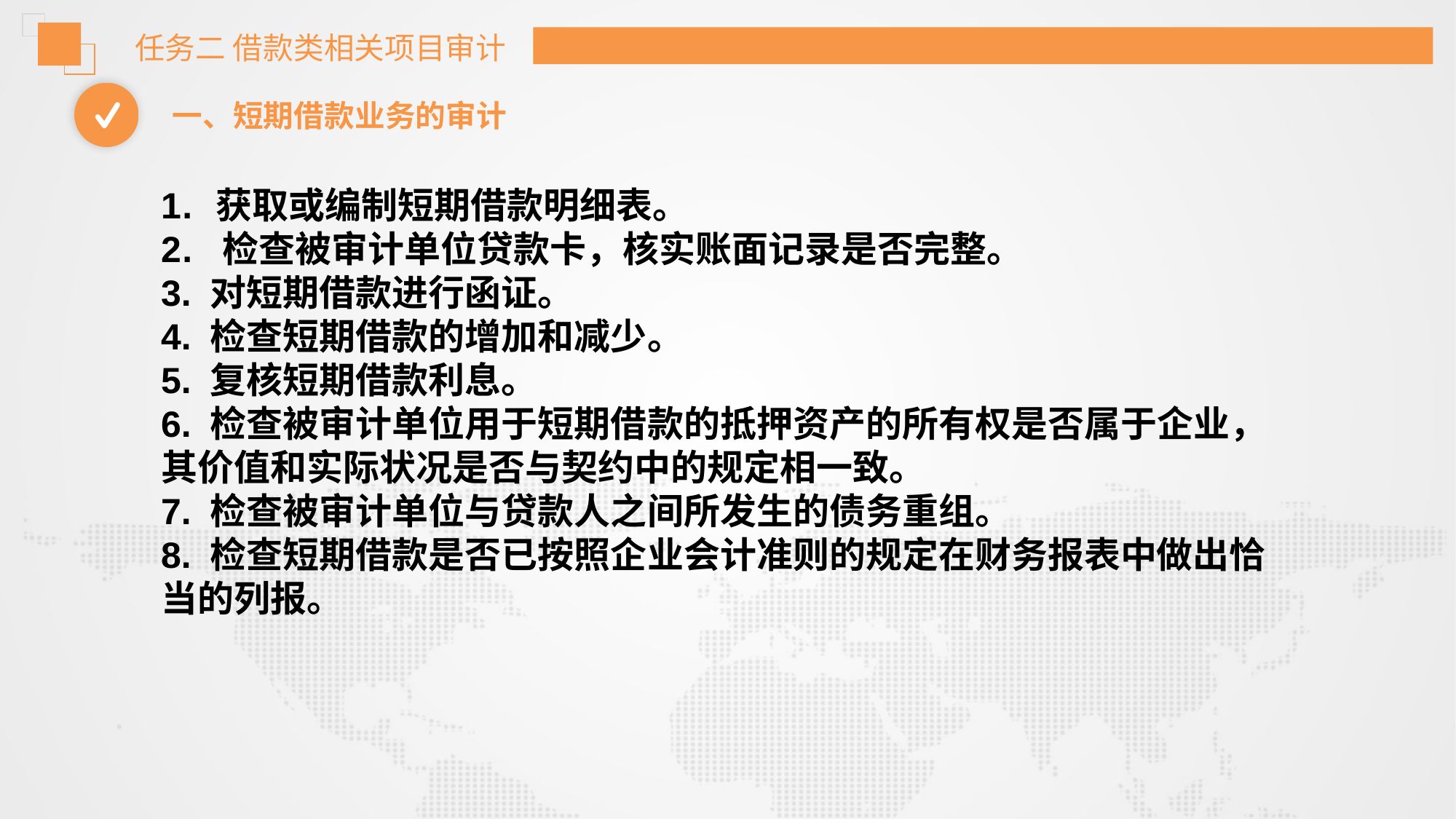

任务二 借款类相关项目审计

一、短期借款业务的审计
获取或编制短期借款明细表。
检查被审计单位贷款卡，核实账面记录是否完整。
3. 对短期借款进行函证。
4. 检查短期借款的增加和减少。
5. 复核短期借款利息。
6. 检查被审计单位用于短期借款的抵押资产的所有权是否属于企业，其价值和实际状况是否与契约中的规定相一致。
7. 检查被审计单位与贷款人之间所发生的债务重组。
8. 检查短期借款是否已按照企业会计准则的规定在财务报表中做出恰当的列报。